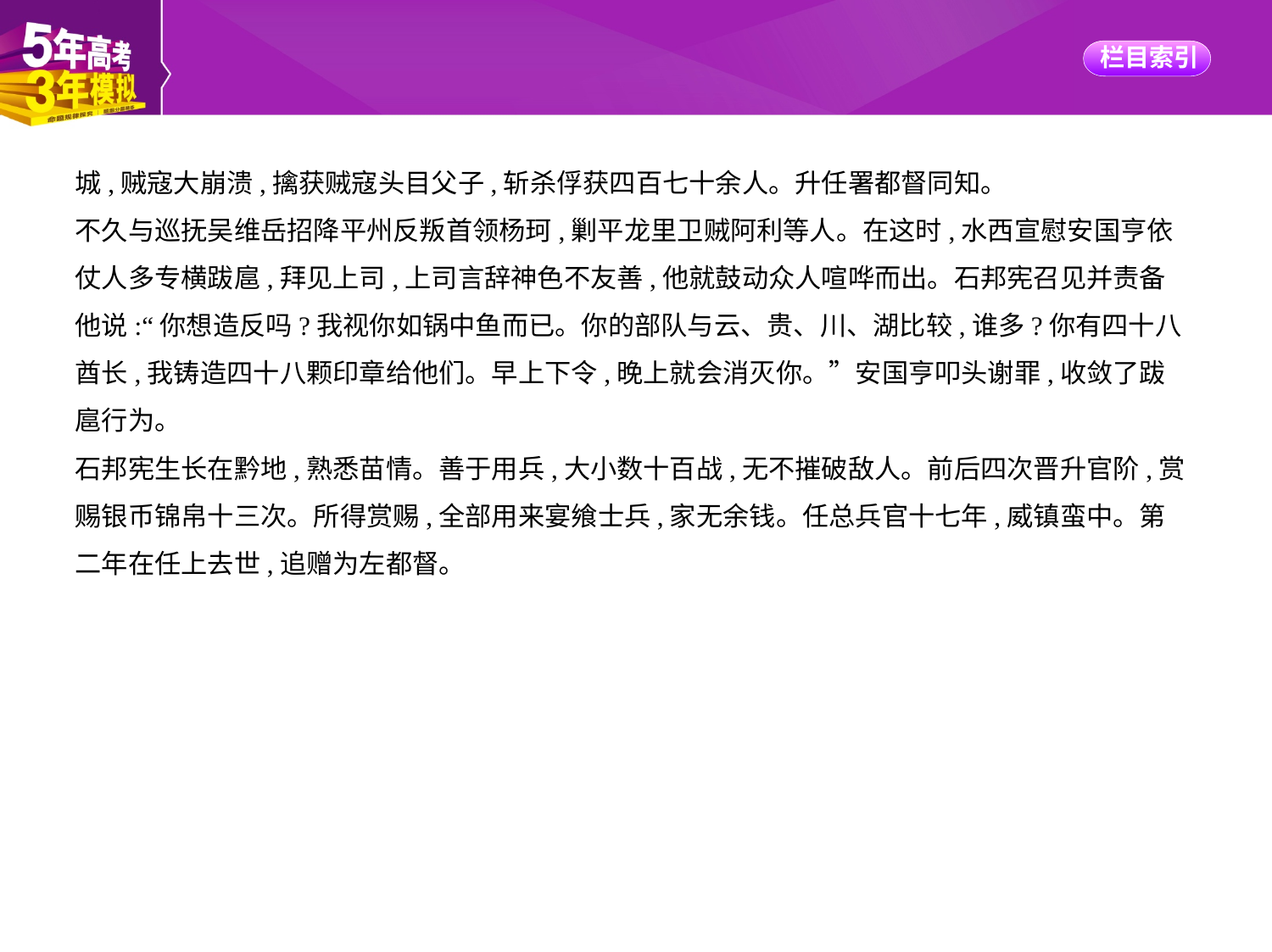

城,贼寇大崩溃,擒获贼寇头目父子,斩杀俘获四百七十余人。升任署都督同知。
不久与巡抚吴维岳招降平州反叛首领杨珂,剿平龙里卫贼阿利等人。在这时,水西宣慰安国亨依
仗人多专横跋扈,拜见上司,上司言辞神色不友善,他就鼓动众人喧哗而出。石邦宪召见并责备
他说:“你想造反吗?我视你如锅中鱼而已。你的部队与云、贵、川、湖比较,谁多?你有四十八
酋长,我铸造四十八颗印章给他们。早上下令,晚上就会消灭你。”安国亨叩头谢罪,收敛了跋
扈行为。
石邦宪生长在黔地,熟悉苗情。善于用兵,大小数十百战,无不摧破敌人。前后四次晋升官阶,赏
赐银币锦帛十三次。所得赏赐,全部用来宴飨士兵,家无余钱。任总兵官十七年,威镇蛮中。第
二年在任上去世,追赠为左都督。